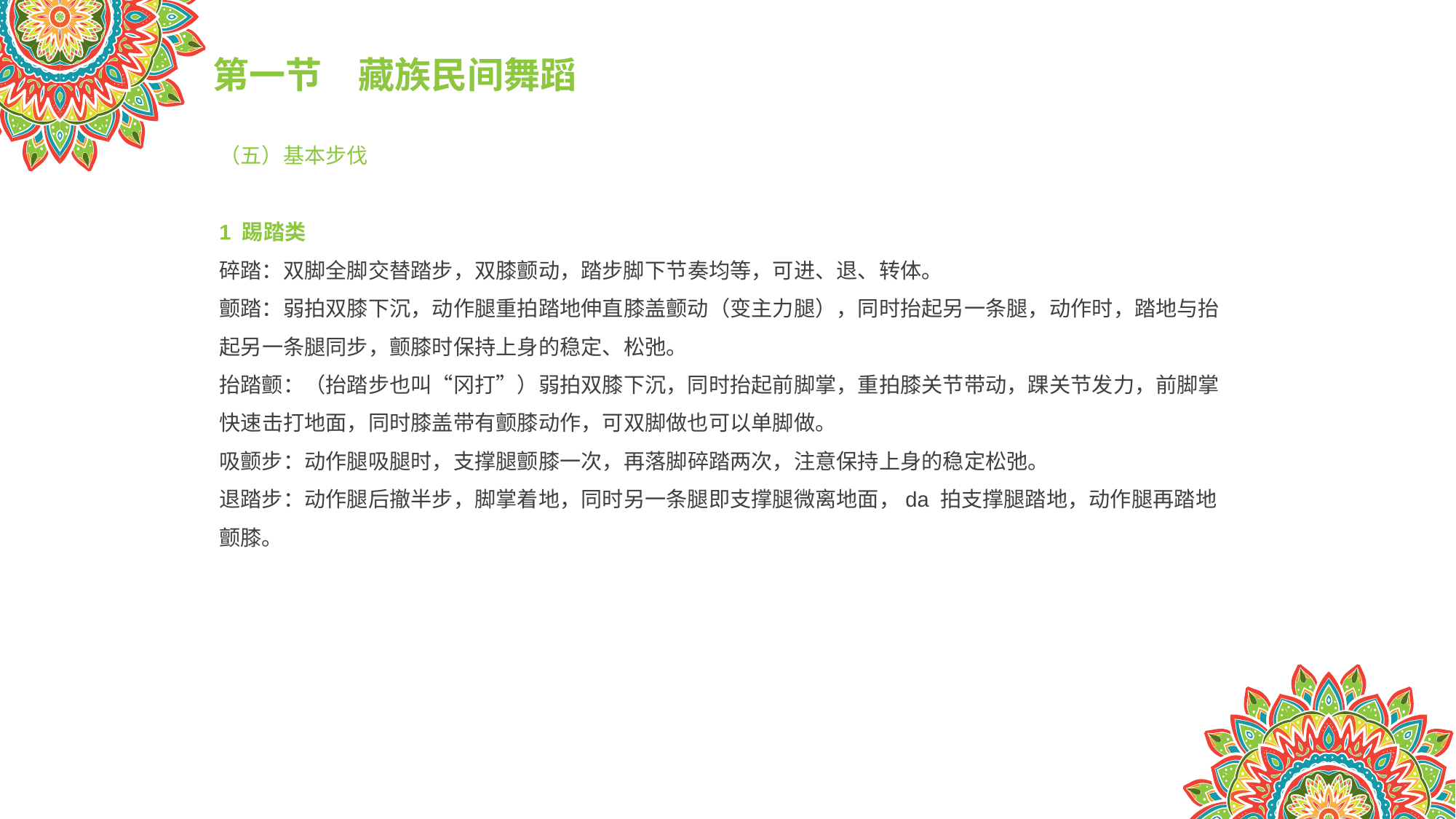

第一节　藏族民间舞蹈
（五）基本步伐

1 踢踏类
碎踏：双脚全脚交替踏步，双膝颤动，踏步脚下节奏均等，可进、退、转体。
颤踏：弱拍双膝下沉，动作腿重拍踏地伸直膝盖颤动（变主力腿），同时抬起另一条腿，动作时，踏地与抬起另一条腿同步，颤膝时保持上身的稳定、松弛。
抬踏颤：（抬踏步也叫“冈打”）弱拍双膝下沉，同时抬起前脚掌，重拍膝关节带动，踝关节发力，前脚掌快速击打地面，同时膝盖带有颤膝动作，可双脚做也可以单脚做。
吸颤步：动作腿吸腿时，支撑腿颤膝一次，再落脚碎踏两次，注意保持上身的稳定松弛。
退踏步：动作腿后撤半步，脚掌着地，同时另一条腿即支撑腿微离地面，da 拍支撑腿踏地，动作腿再踏地颤膝。